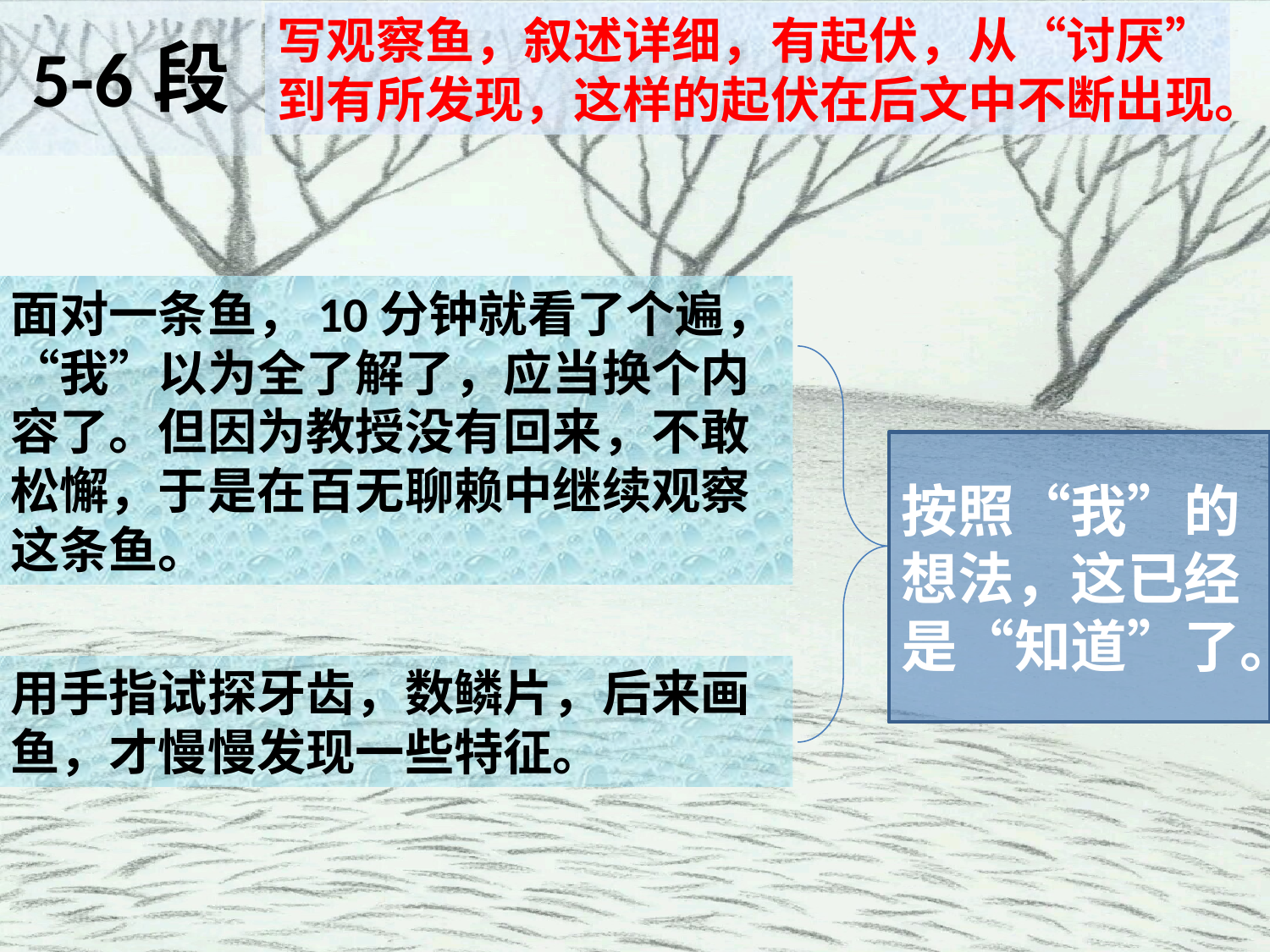

# 5-6段
写观察鱼，叙述详细，有起伏，从“讨厌”到有所发现，这样的起伏在后文中不断出现。
面对一条鱼，10分钟就看了个遍，“我”以为全了解了，应当换个内容了。但因为教授没有回来，不敢松懈，于是在百无聊赖中继续观察这条鱼。

按照“我”的想法，这已经是“知道”了。
用手指试探牙齿，数鳞片，后来画鱼，才慢慢发现一些特征。